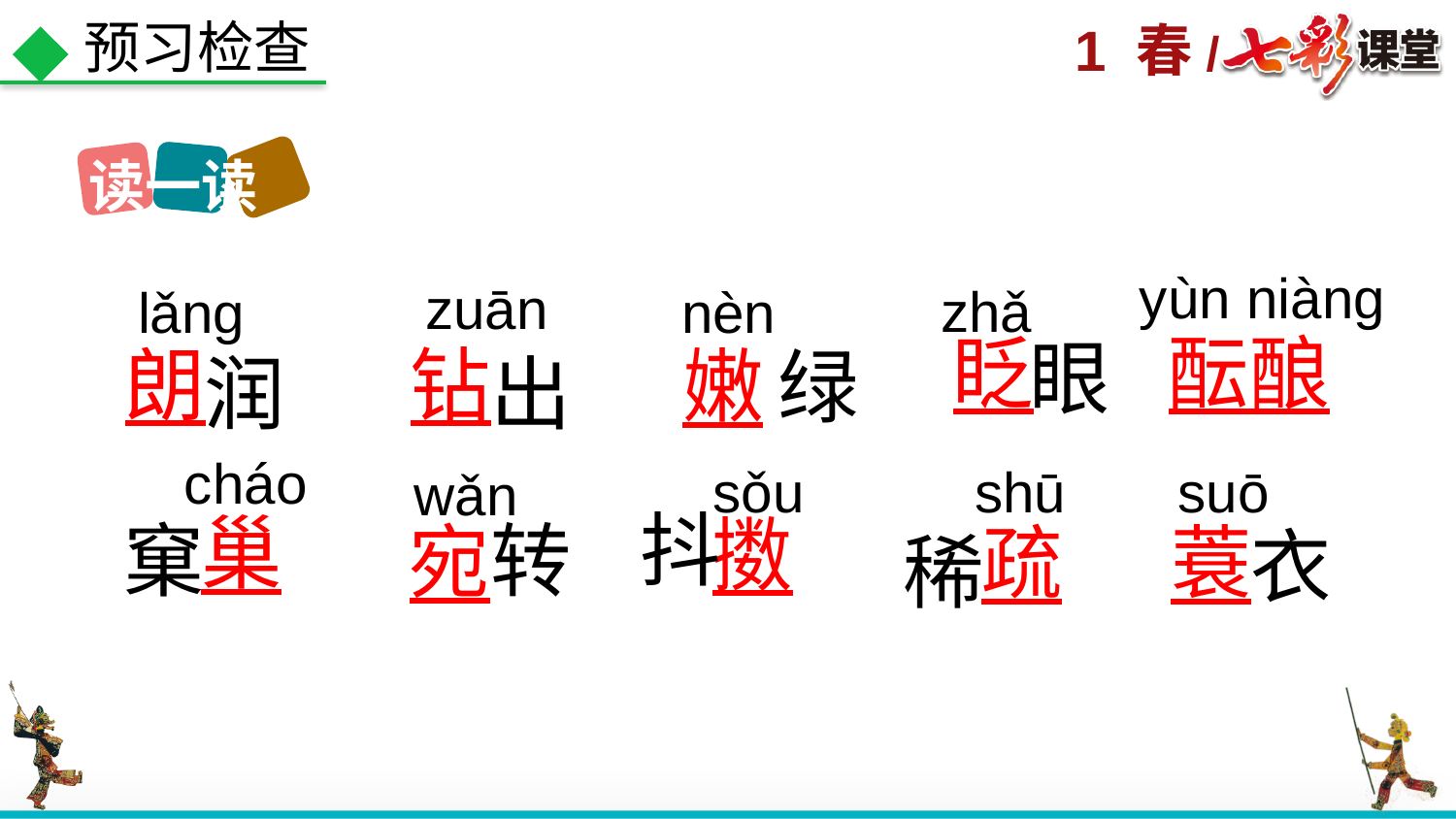

预习检查

读一读

yùn niàng
zuān
zhǎ
lǎng
nèn
眨
酝酿
眼
朗
钻
嫩
绿
润
出
cháo
sǒu
shū
suō
wǎn
抖
擞
窠
转
宛
疏
蓑
衣
巢
稀